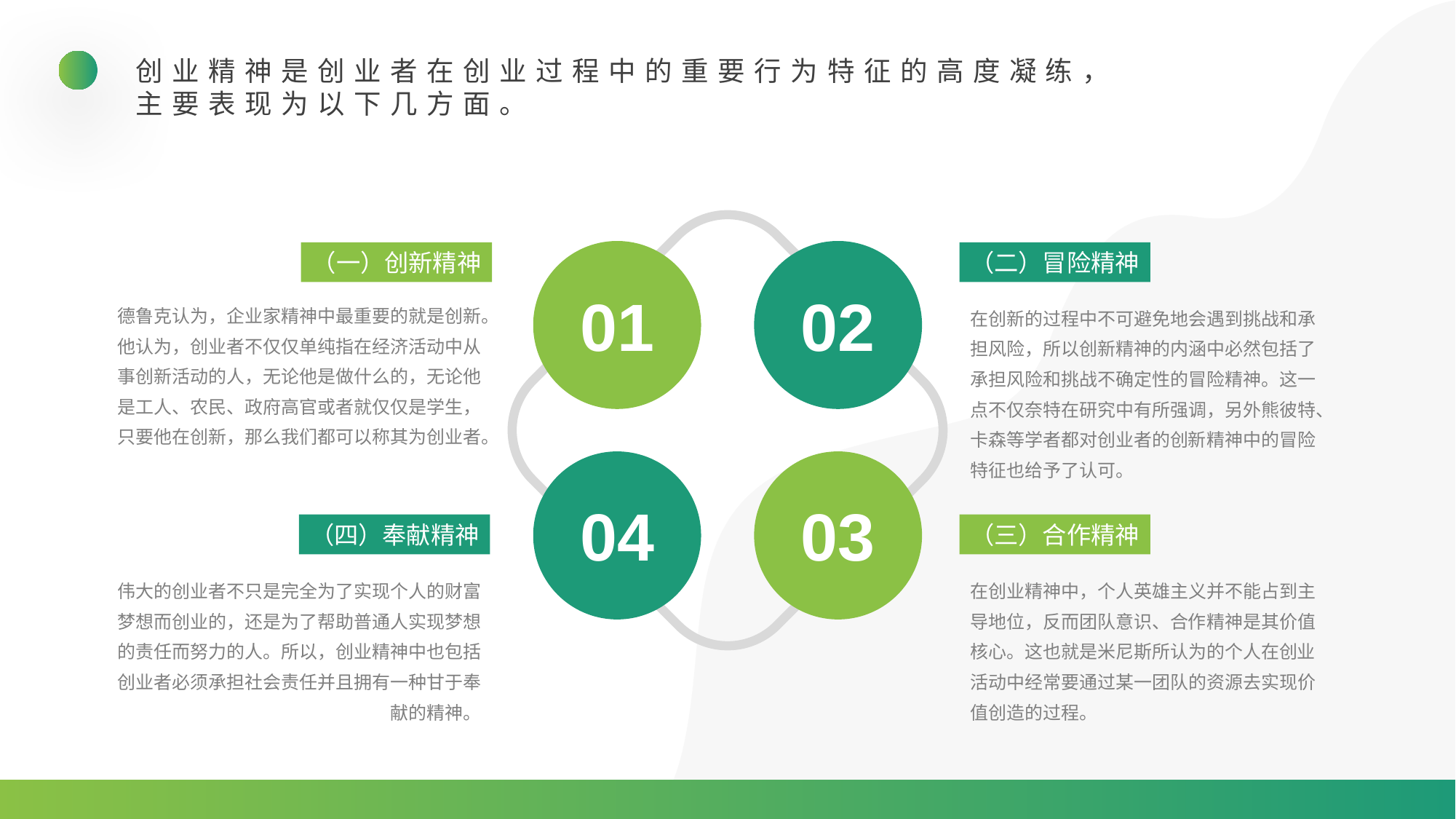

创业精神是创业者在创业过程中的重要行为特征的高度凝练，主要表现为以下几方面。

（一）创新精神
（二）冒险精神
01
02
德鲁克认为，企业家精神中最重要的就是创新。他认为，创业者不仅仅单纯指在经济活动中从事创新活动的人，无论他是做什么的，无论他是工人、农民、政府高官或者就仅仅是学生，只要他在创新，那么我们都可以称其为创业者。
在创新的过程中不可避免地会遇到挑战和承担风险，所以创新精神的内涵中必然包括了承担风险和挑战不确定性的冒险精神。这一点不仅奈特在研究中有所强调，另外熊彼特、卡森等学者都对创业者的创新精神中的冒险特征也给予了认可。
04
03
（四）奉献精神
（三）合作精神
伟大的创业者不只是完全为了实现个人的财富梦想而创业的，还是为了帮助普通人实现梦想的责任而努力的人。所以，创业精神中也包括创业者必须承担社会责任并且拥有一种甘于奉献的精神。
在创业精神中，个人英雄主义并不能占到主导地位，反而团队意识、合作精神是其价值核心。这也就是米尼斯所认为的个人在创业活动中经常要通过某一团队的资源去实现价值创造的过程。